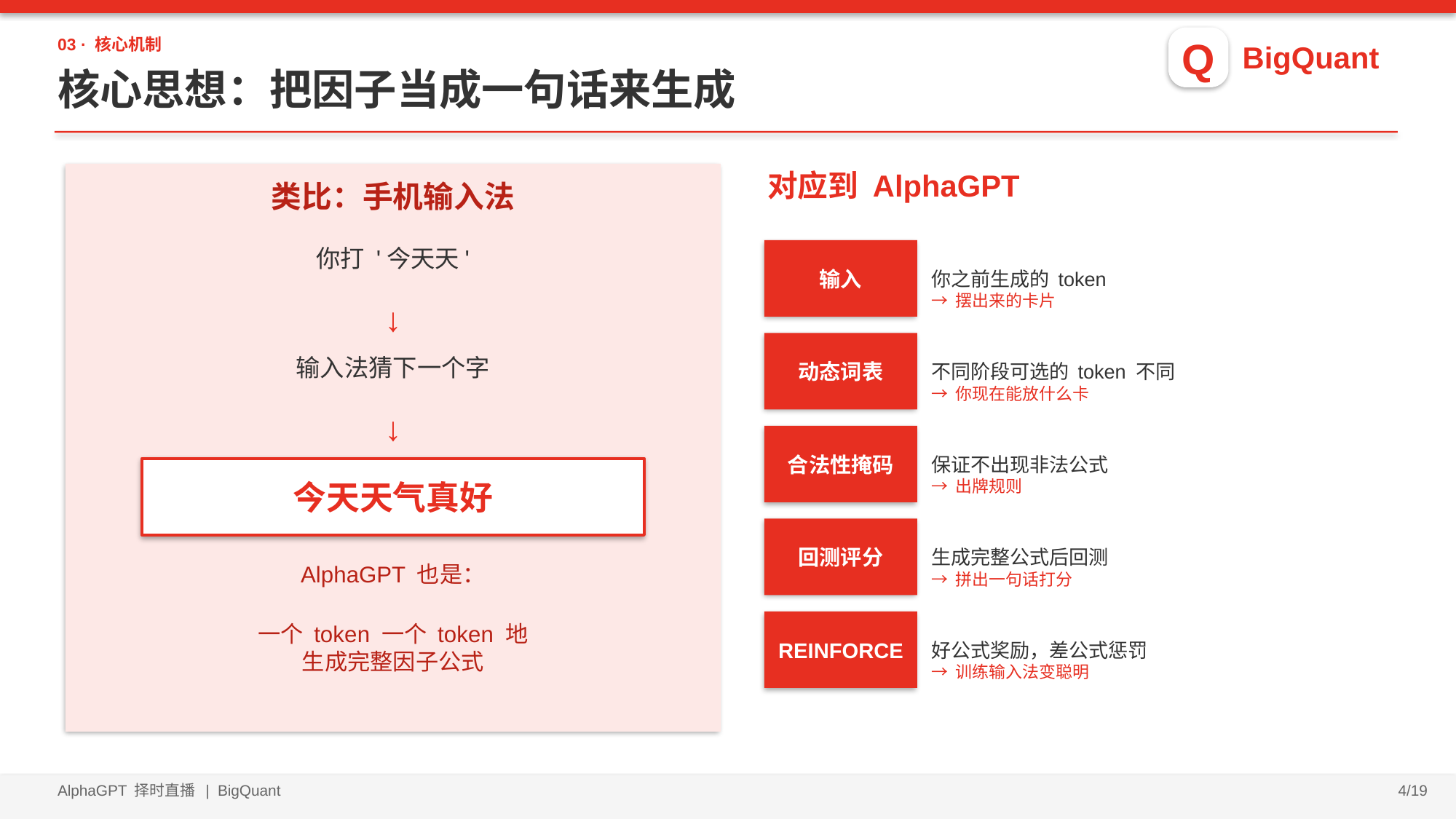

Q
BigQuant
03 · 核心机制
核心思想：把因子当成一句话来生成

对应到 AlphaGPT
类比：手机输入法
你打 '今天天'

输入
你之前生成的 token
→ 摆出来的卡片
↓

动态词表
不同阶段可选的 token 不同
输入法猜下一个字
→ 你现在能放什么卡
↓

合法性掩码
保证不出现非法公式

今天天气真好
→ 出牌规则

回测评分
生成完整公式后回测
AlphaGPT 也是：

一个 token 一个 token 地
生成完整因子公式
→ 拼出一句话打分

REINFORCE
好公式奖励，差公式惩罚
→ 训练输入法变聪明

AlphaGPT 择时直播  |  BigQuant
4/19